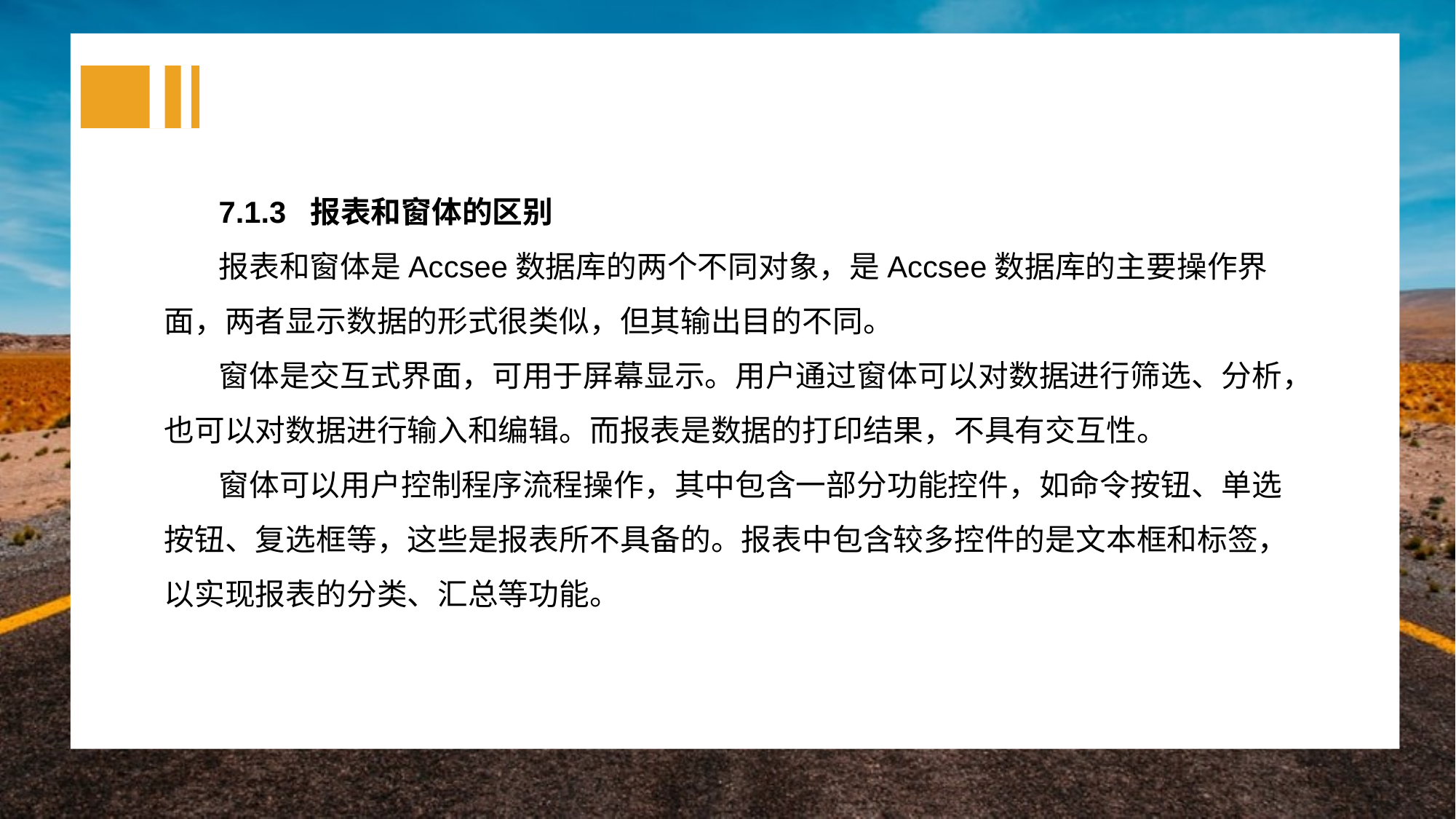

7.1.3  报表和窗体的区别
报表和窗体是Accsee数据库的两个不同对象，是Accsee数据库的主要操作界面，两者显示数据的形式很类似，但其输出目的不同。
窗体是交互式界面，可用于屏幕显示。用户通过窗体可以对数据进行筛选、分析，也可以对数据进行输入和编辑。而报表是数据的打印结果，不具有交互性。
窗体可以用户控制程序流程操作，其中包含一部分功能控件，如命令按钮、单选按钮、复选框等，这些是报表所不具备的。报表中包含较多控件的是文本框和标签，以实现报表的分类、汇总等功能。